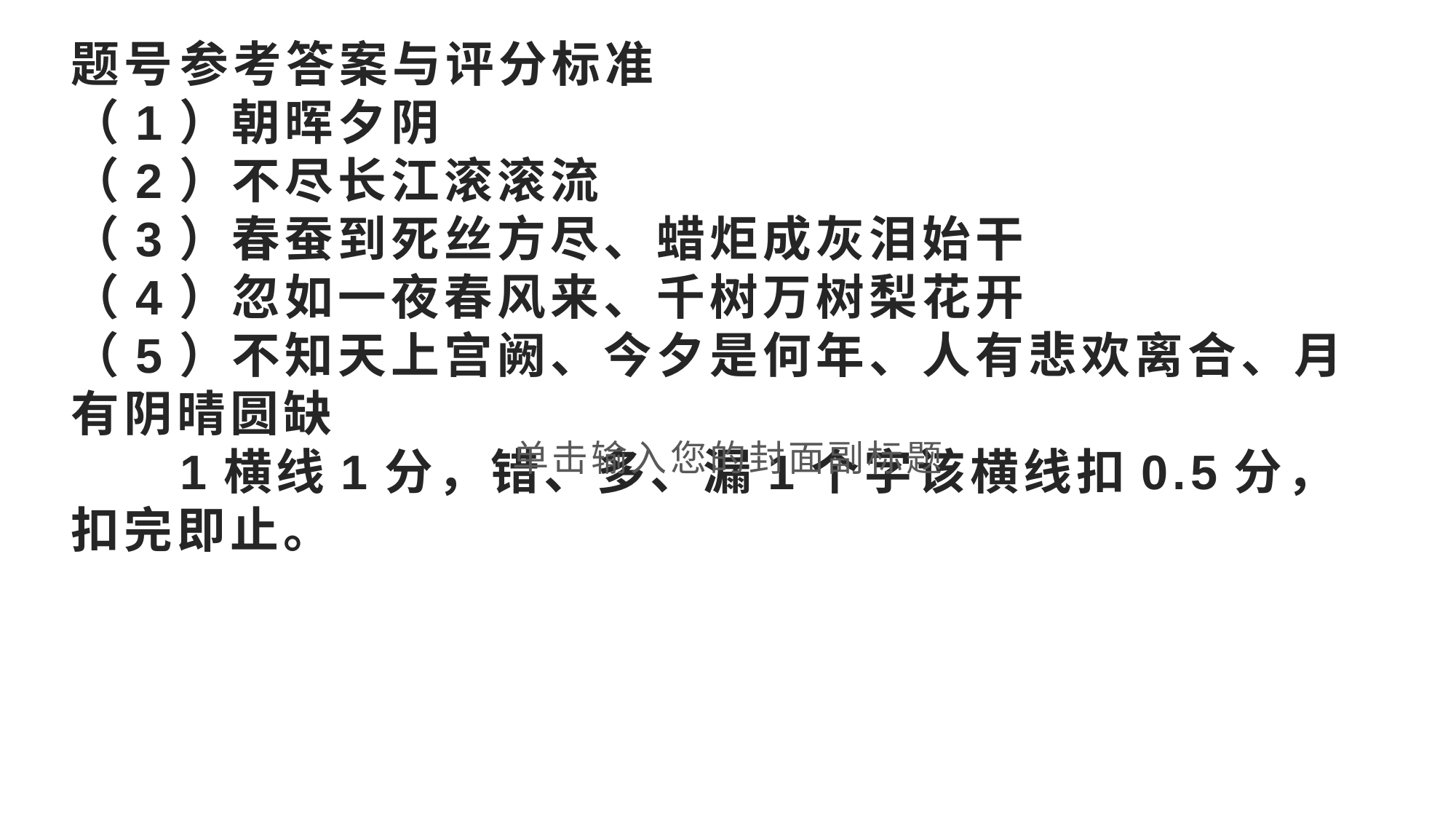

# 题号	参考答案与评分标准 （1）朝晖夕阴 （2）不尽长江滚滚流 （3）春蚕到死丝方尽、蜡炬成灰泪始干 （4）忽如一夜春风来、千树万树梨花开 （5）不知天上宫阙、今夕是何年、人有悲欢离合、月有阴晴圆缺 1横线1分，错、多、漏1个字该横线扣0.5分，扣完即止。
单击输入您的封面副标题